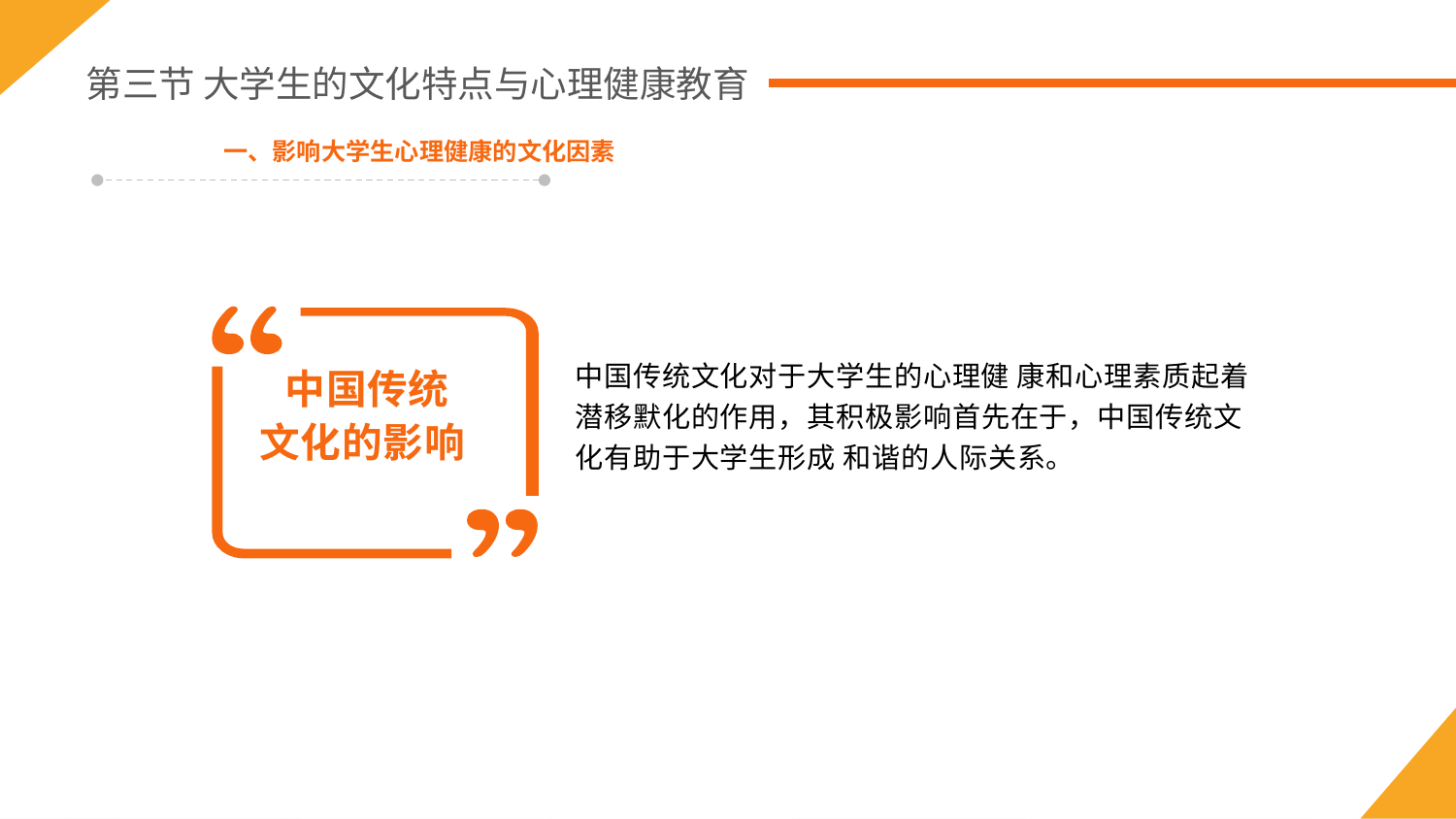

第三节 大学生的文化特点与心理健康教育
一、影响大学生心理健康的文化因素

中国传统
文化的影响
中国传统文化对于大学生的心理健 康和心理素质起着潜移默化的作用，其积极影响首先在于，中国传统文化有助于大学生形成 和谐的人际关系。